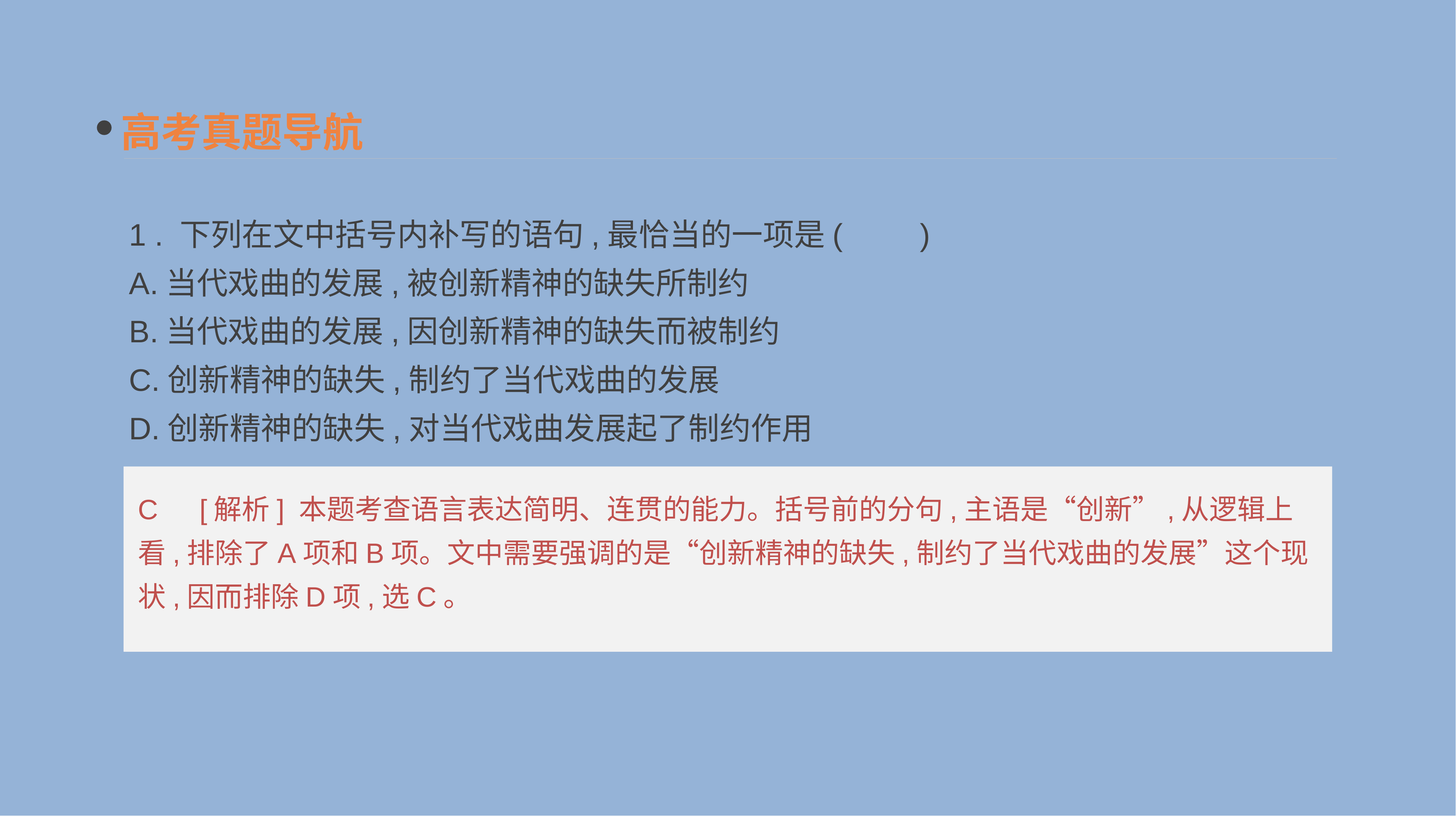

高考真题导航

1 . 下列在文中括号内补写的语句,最恰当的一项是(　　)
A.当代戏曲的发展,被创新精神的缺失所制约
B.当代戏曲的发展,因创新精神的缺失而被制约
C.创新精神的缺失,制约了当代戏曲的发展
D.创新精神的缺失,对当代戏曲发展起了制约作用

C　[解析] 本题考查语言表达简明、连贯的能力。括号前的分句,主语是“创新”,从逻辑上看,排除了A项和B项。文中需要强调的是“创新精神的缺失,制约了当代戏曲的发展”这个现状,因而排除D项,选C。